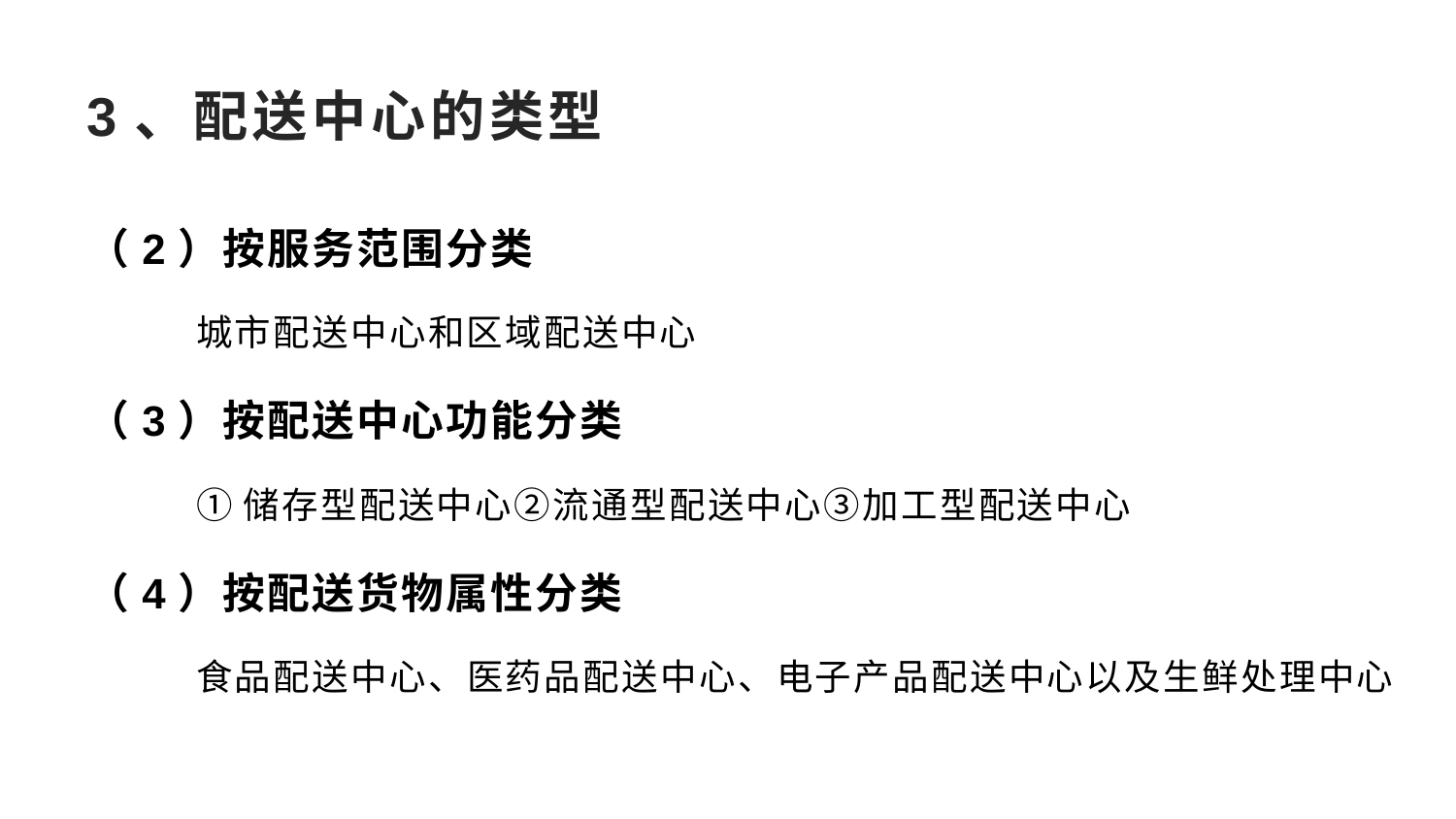

# 3、配送中心的类型
（2）按服务范围分类
城市配送中心和区域配送中心
（3）按配送中心功能分类
①储存型配送中心②流通型配送中心③加工型配送中心
（4）按配送货物属性分类
食品配送中心、医药品配送中心、电子产品配送中心以及生鲜处理中心